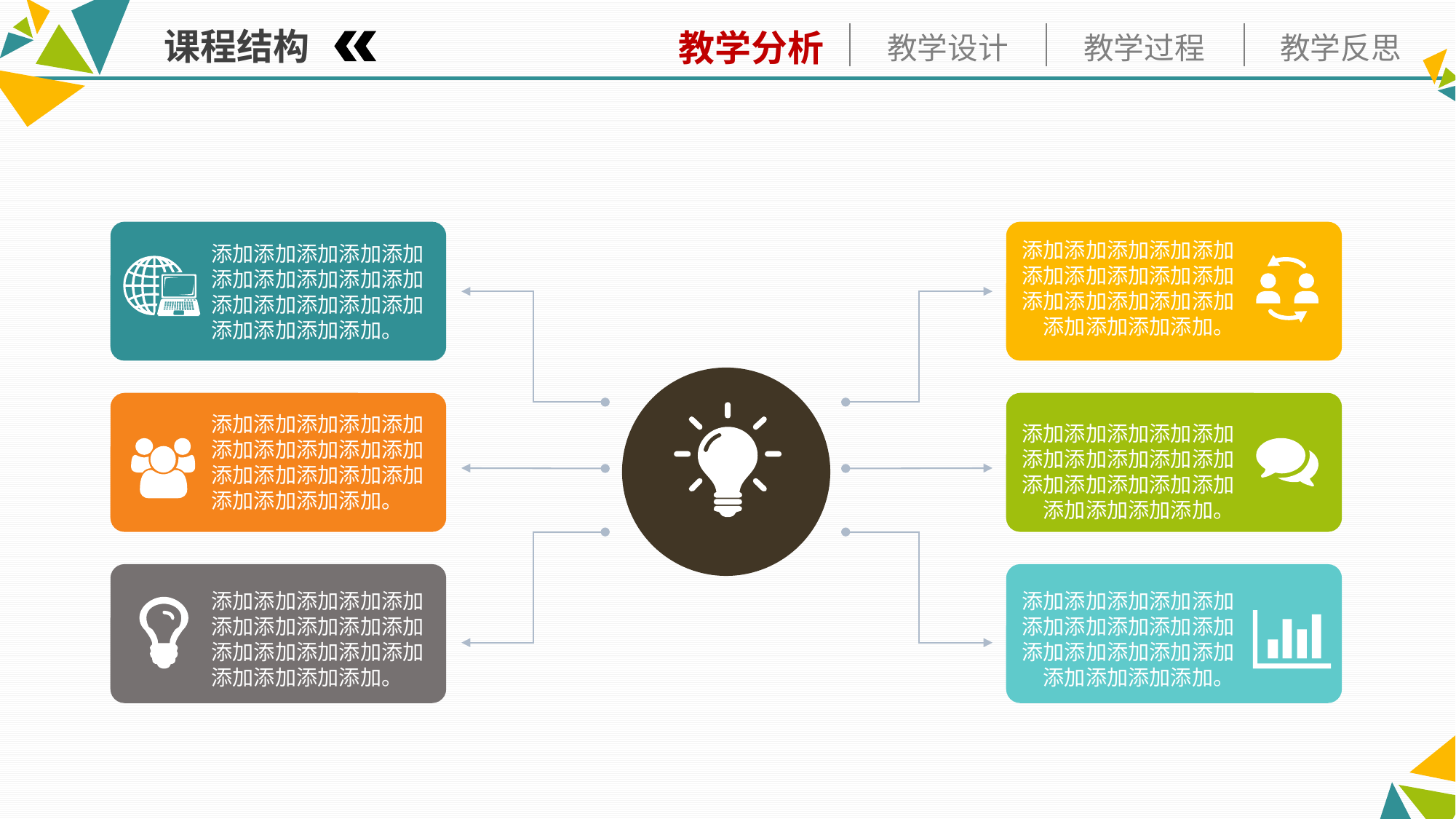

课程结构

添加添加添加添加添加添加添加添加添加添加添加添加添加添加添加添加添加添加添加。

添加添加添加添加添加添加添加添加添加添加添加添加添加添加添加添加添加添加添加。

添加添加添加添加添加添加添加添加添加添加添加添加添加添加添加添加添加添加添加。

添加添加添加添加添加添加添加添加添加添加添加添加添加添加添加添加添加添加添加。

添加添加添加添加添加添加添加添加添加添加添加添加添加添加添加添加添加添加添加。

添加添加添加添加添加添加添加添加添加添加添加添加添加添加添加添加添加添加添加。